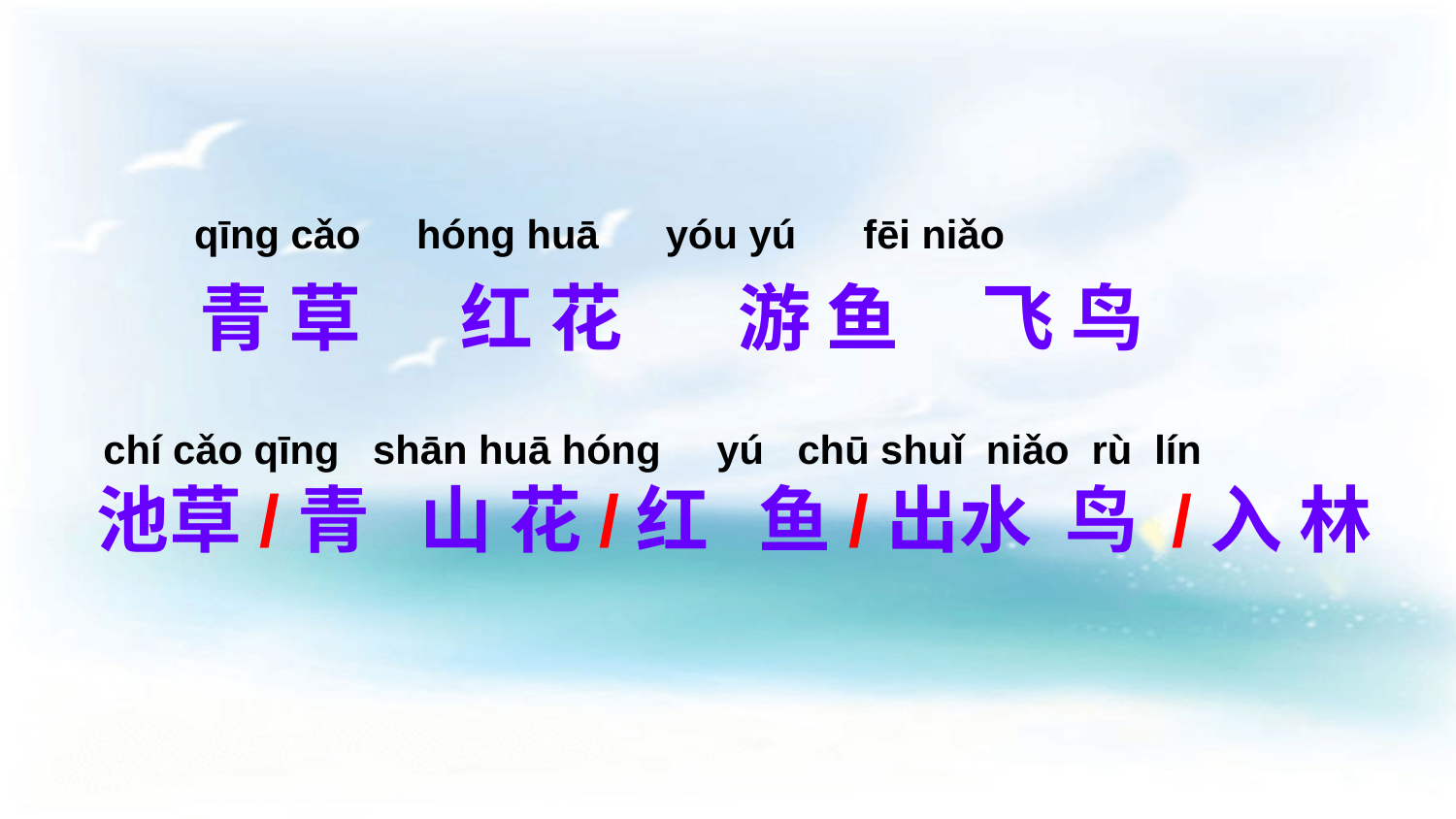

qīnɡ cǎo     hónɡ huā      yóu yú      fēi niǎo
青 草      红 花       游 鱼     飞 鸟
chí cǎo qīnɡ   shān huā hónɡ     yú   chū shuǐ  niǎo  rù  lín
池草/青   山 花/红   鱼/出水  鸟 /入 林
https://www.ypppt.com/